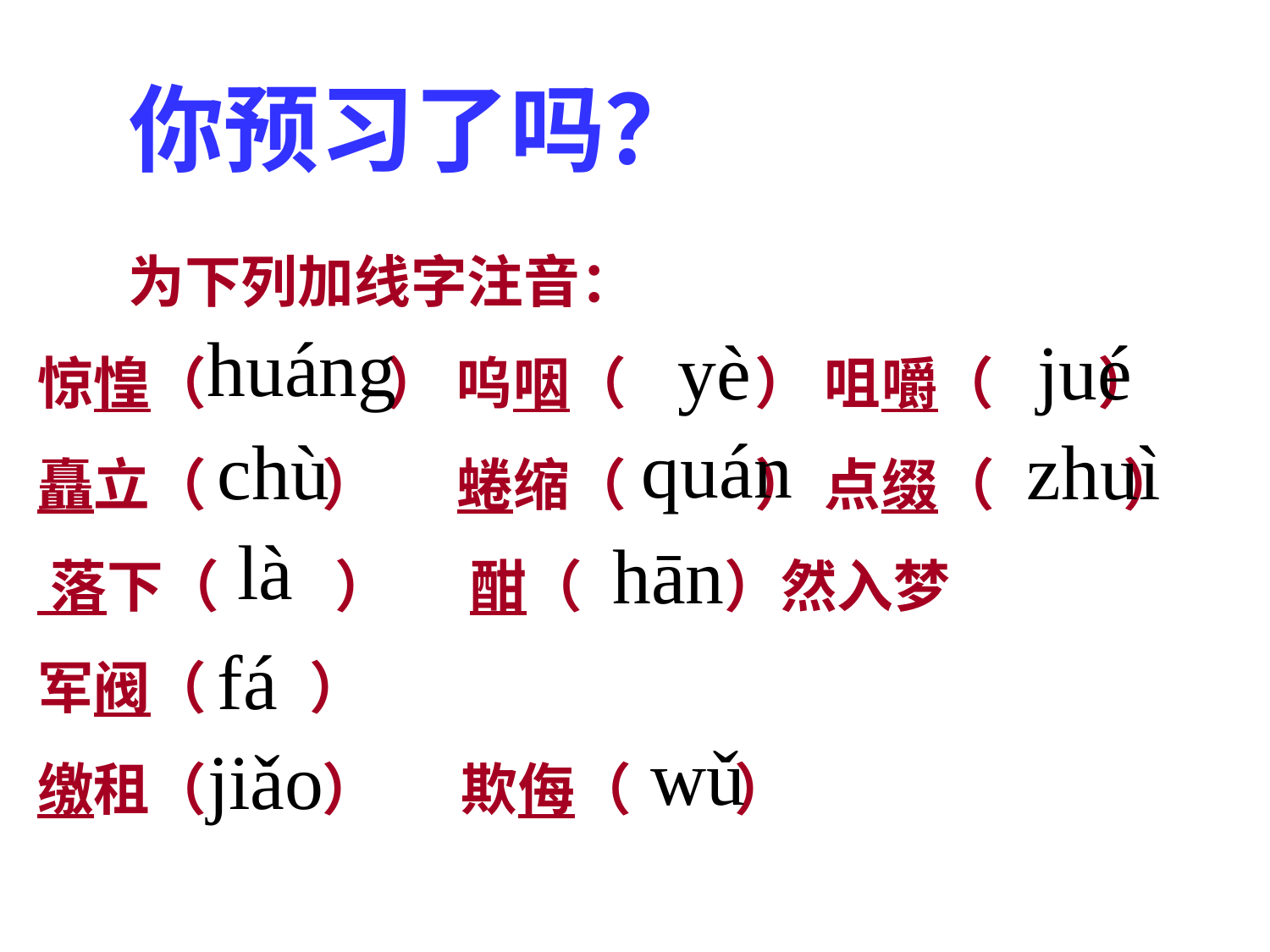

你预习了吗？

      为下列加线字注音：
惊惶（              ） 呜咽（          ） 咀嚼（        ）
矗立（         ）      蜷缩（          ） 点缀（          ）     落下（         ）      酣（           ）然入梦
军阀（        ）
缴租（         ）　  欺侮（        ）
huáng
yè
jué
quán
chù
zhuì
là
hān
fá
wǔ
jiǎo